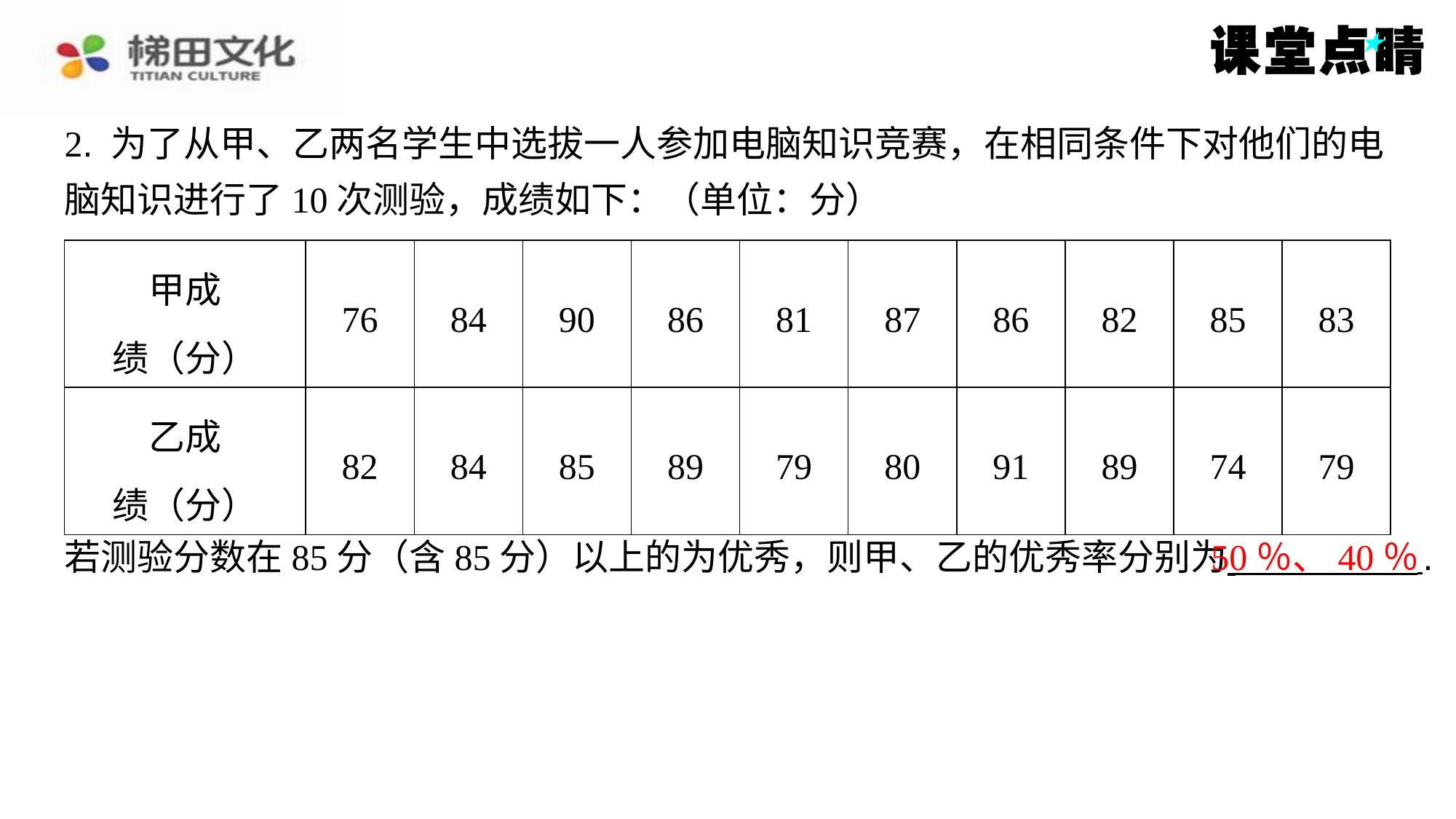

2. 为了从甲、乙两名学生中选拔一人参加电脑知识竞赛，在相同条件下对他们的电
脑知识进行了10次测验，成绩如下：（单位：分）
| 甲成 绩（分） | 76 | 84 | 90 | 86 | 81 | 87 | 86 | 82 | 85 | 83 |
| --- | --- | --- | --- | --- | --- | --- | --- | --- | --- | --- |
| 乙成 绩（分） | 82 | 84 | 85 | 89 | 79 | 80 | 91 | 89 | 74 | 79 |
50％、40％
若测验分数在85分（含85分）以上的为优秀，则甲、乙的优秀率分别为                             ⁠⁠.